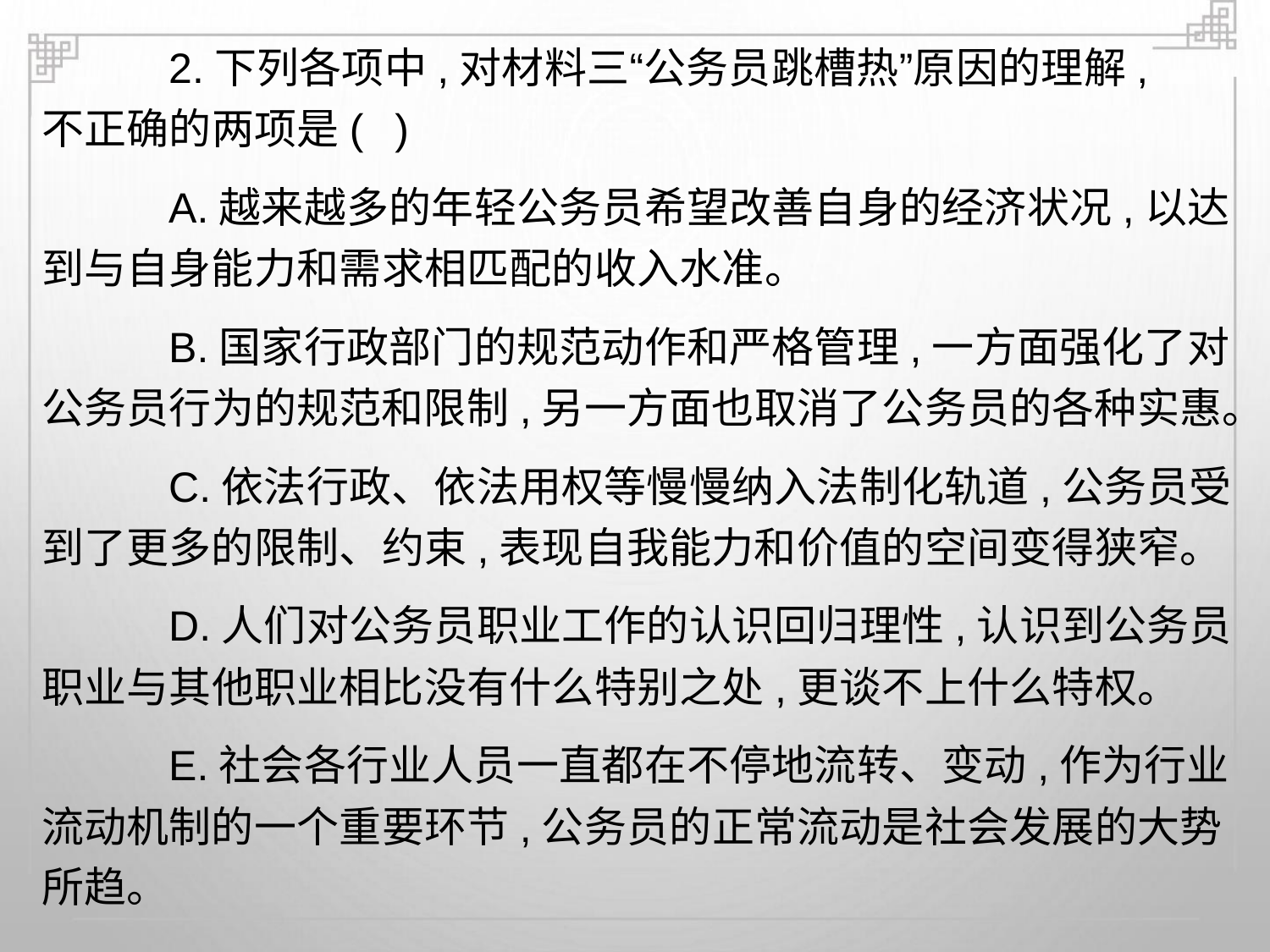

2.下列各项中,对材料三“公务员跳槽热”原因的理解,
不正确的两项是( )
A.越来越多的年轻公务员希望改善自身的经济状况,以达
到与自身能力和需求相匹配的收入水准。
B.国家行政部门的规范动作和严格管理,一方面强化了对
公务员行为的规范和限制,另一方面也取消了公务员的各种实惠。
C.依法行政、依法用权等慢慢纳入法制化轨道,公务员受
到了更多的限制、约束,表现自我能力和价值的空间变得狭窄。
D.人们对公务员职业工作的认识回归理性,认识到公务员
职业与其他职业相比没有什么特别之处,更谈不上什么特权。
E.社会各行业人员一直都在不停地流转、变动,作为行业
流动机制的一个重要环节,公务员的正常流动是社会发展的大势
所趋。